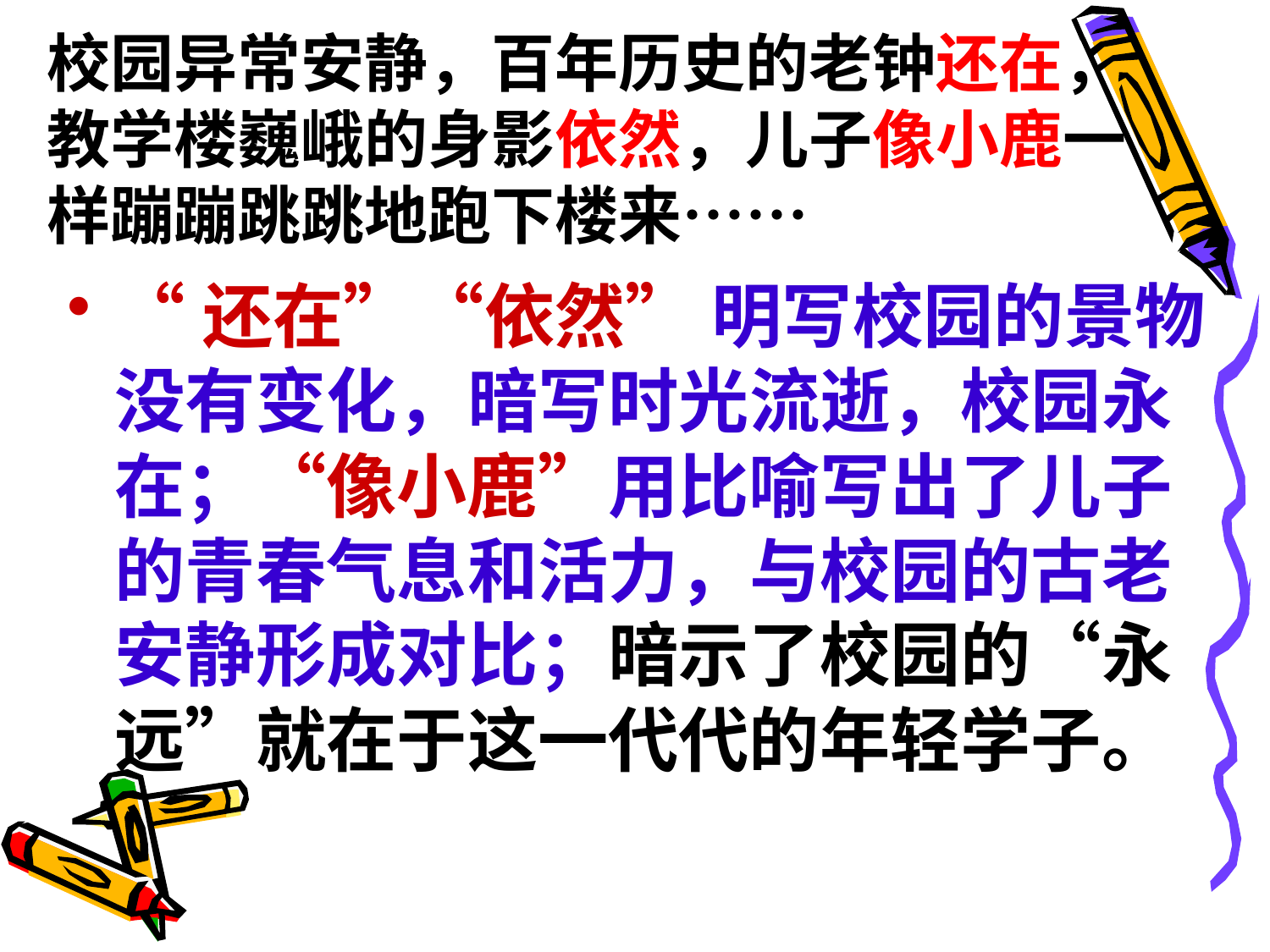

# 校园异常安静，百年历史的老钟还在，教学楼巍峨的身影依然，儿子像小鹿一样蹦蹦跳跳地跑下楼来……
“还在”“依然” 明写校园的景物没有变化，暗写时光流逝，校园永在；“像小鹿”用比喻写出了儿子的青春气息和活力，与校园的古老安静形成对比；暗示了校园的“永远”就在于这一代代的年轻学子。